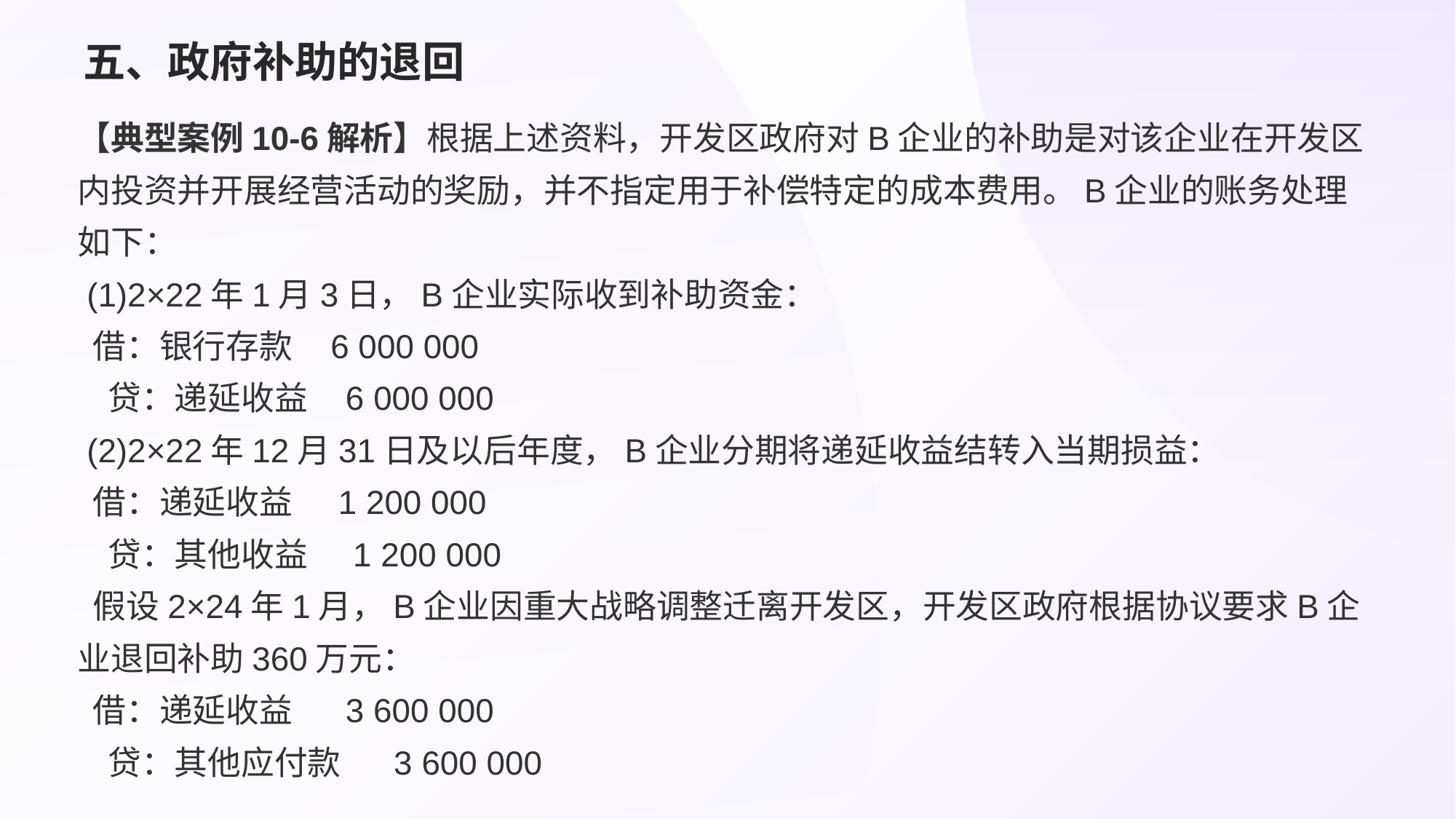

# 五、政府补助的退回
【典型案例10-6解析】根据上述资料，开发区政府对B企业的补助是对该企业在开发区内投资并开展经营活动的奖励，并不指定用于补偿特定的成本费用。B企业的账务处理如下：
 (1)2×22年1月3日，B企业实际收到补助资金：
 借：银行存款    6 000 000
   贷：递延收益    6 000 000
 (2)2×22年12月31日及以后年度，B企业分期将递延收益结转入当期损益：
 借：递延收益     1 200 000
   贷：其他收益     1 200 000
 假设2×24年1月，B企业因重大战略调整迁离开发区，开发区政府根据协议要求B企业退回补助360万元：
 借：递延收益      3 600 000
   贷：其他应付款      3 600 000